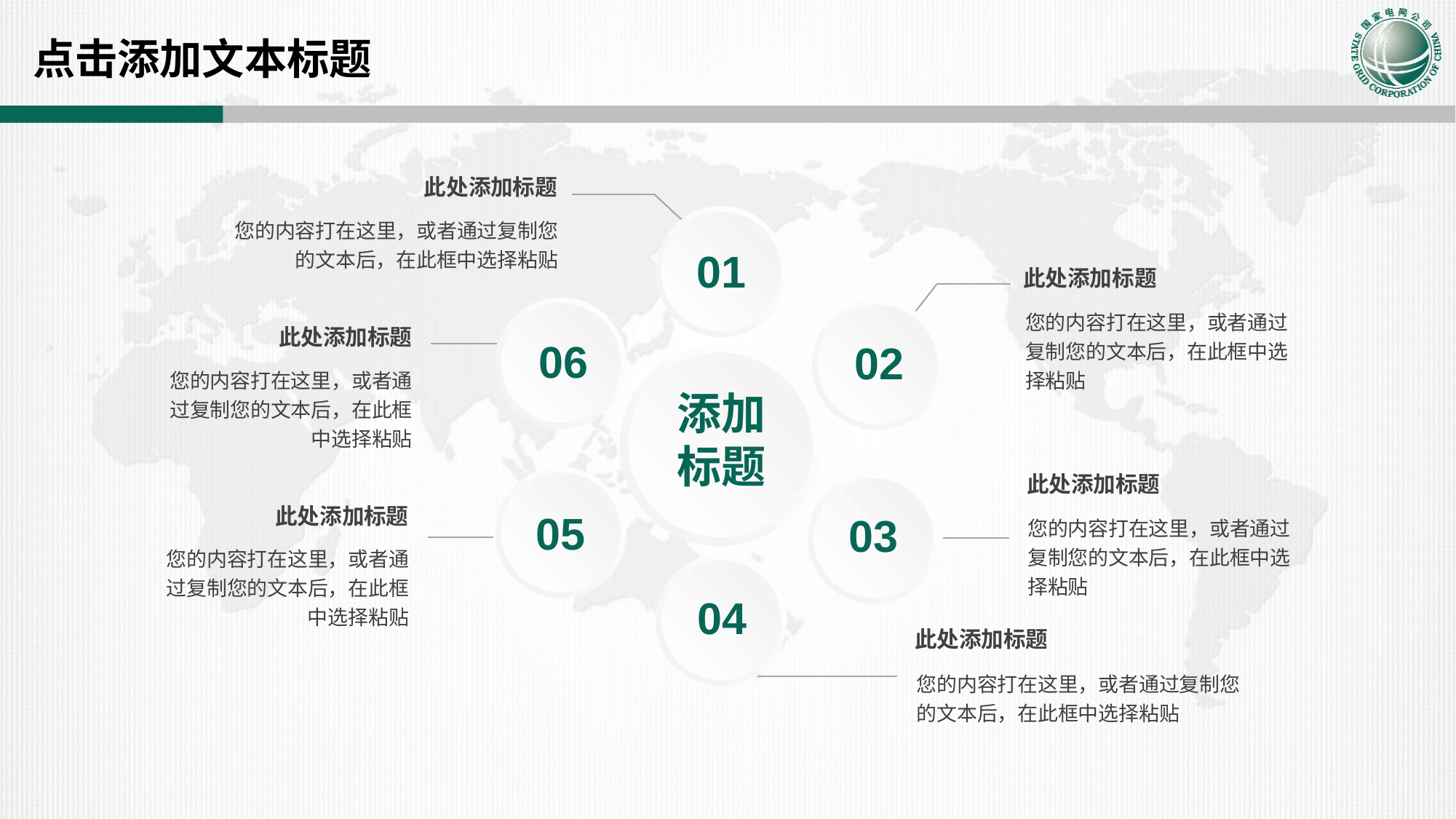

点击添加文本标题
此处添加标题

您的内容打在这里，或者通过复制您的文本后，在此框中选择粘贴
01
此处添加标题

您的内容打在这里，或者通过复制您的文本后，在此框中选择粘贴
此处添加标题
06
02

您的内容打在这里，或者通过复制您的文本后，在此框中选择粘贴
添加标题
此处添加标题

此处添加标题
05
03
您的内容打在这里，或者通过复制您的文本后，在此框中选择粘贴
您的内容打在这里，或者通过复制您的文本后，在此框中选择粘贴

04
此处添加标题
您的内容打在这里，或者通过复制您的文本后，在此框中选择粘贴